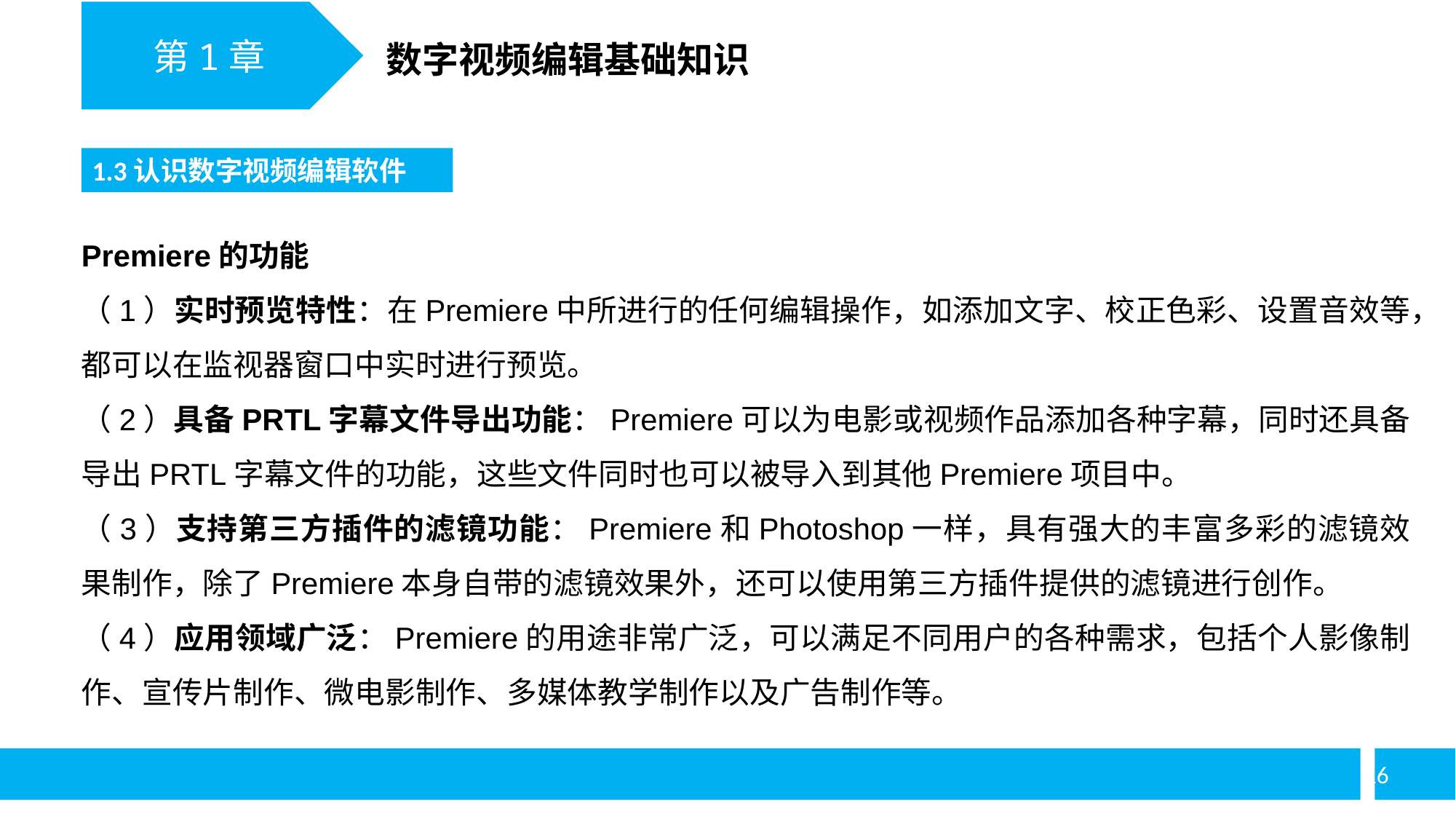

第1章
数字视频编辑基础知识
1.3认识数字视频编辑软件
Premiere的功能
（1）实时预览特性：在Premiere中所进行的任何编辑操作，如添加文字、校正色彩、设置音效等，都可以在监视器窗口中实时进行预览。
（2）具备PRTL字幕文件导出功能：Premiere可以为电影或视频作品添加各种字幕，同时还具备导出PRTL字幕文件的功能，这些文件同时也可以被导入到其他Premiere项目中。
（3）支持第三方插件的滤镜功能：Premiere和Photoshop一样，具有强大的丰富多彩的滤镜效果制作，除了Premiere本身自带的滤镜效果外，还可以使用第三方插件提供的滤镜进行创作。
（4）应用领域广泛：Premiere的用途非常广泛，可以满足不同用户的各种需求，包括个人影像制作、宣传片制作、微电影制作、多媒体教学制作以及广告制作等。